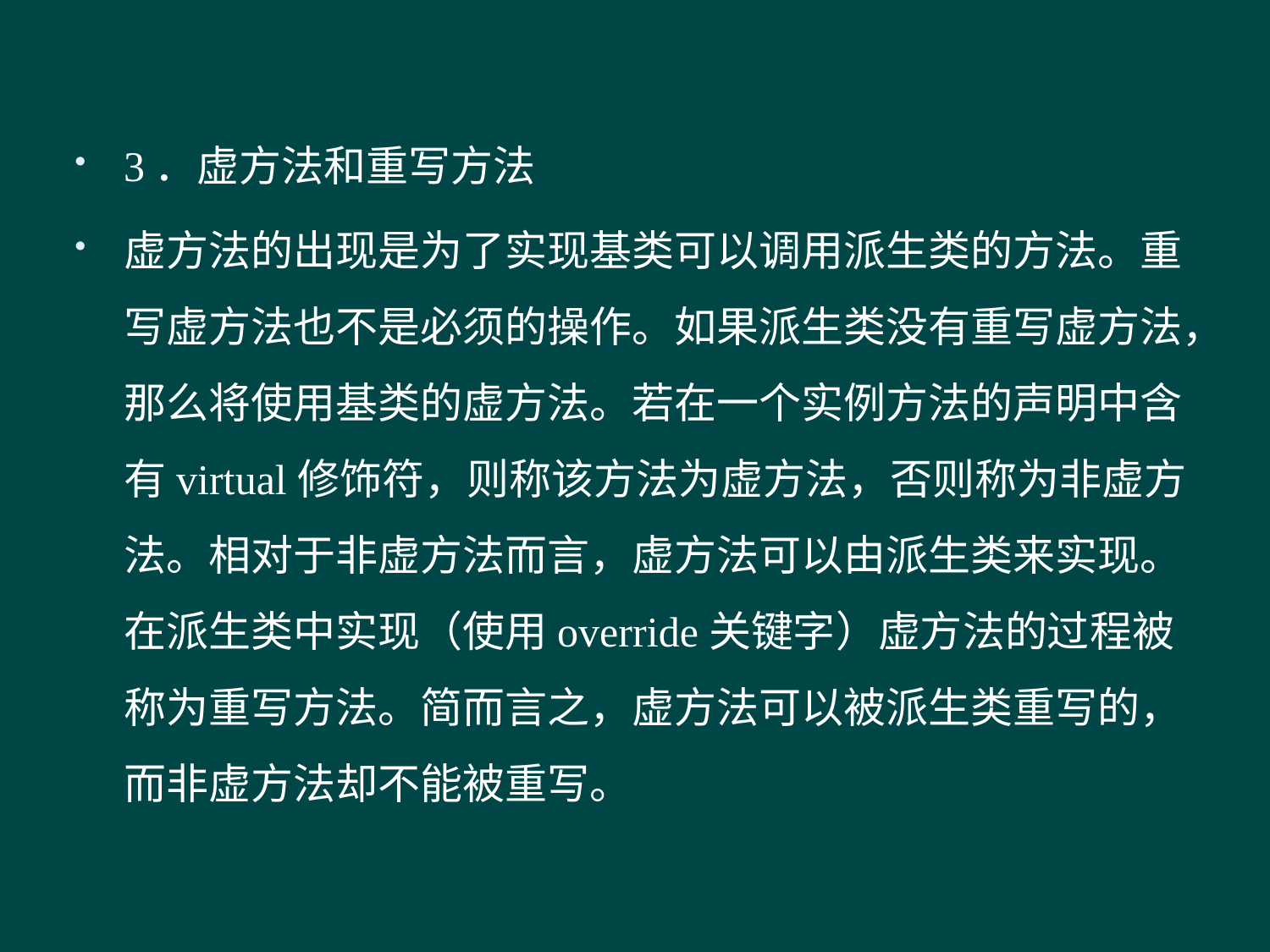

#
3．虚方法和重写方法
虚方法的出现是为了实现基类可以调用派生类的方法。重写虚方法也不是必须的操作。如果派生类没有重写虚方法，那么将使用基类的虚方法。若在一个实例方法的声明中含有virtual修饰符，则称该方法为虚方法，否则称为非虚方法。相对于非虚方法而言，虚方法可以由派生类来实现。在派生类中实现（使用override关键字）虚方法的过程被称为重写方法。简而言之，虚方法可以被派生类重写的，而非虚方法却不能被重写。